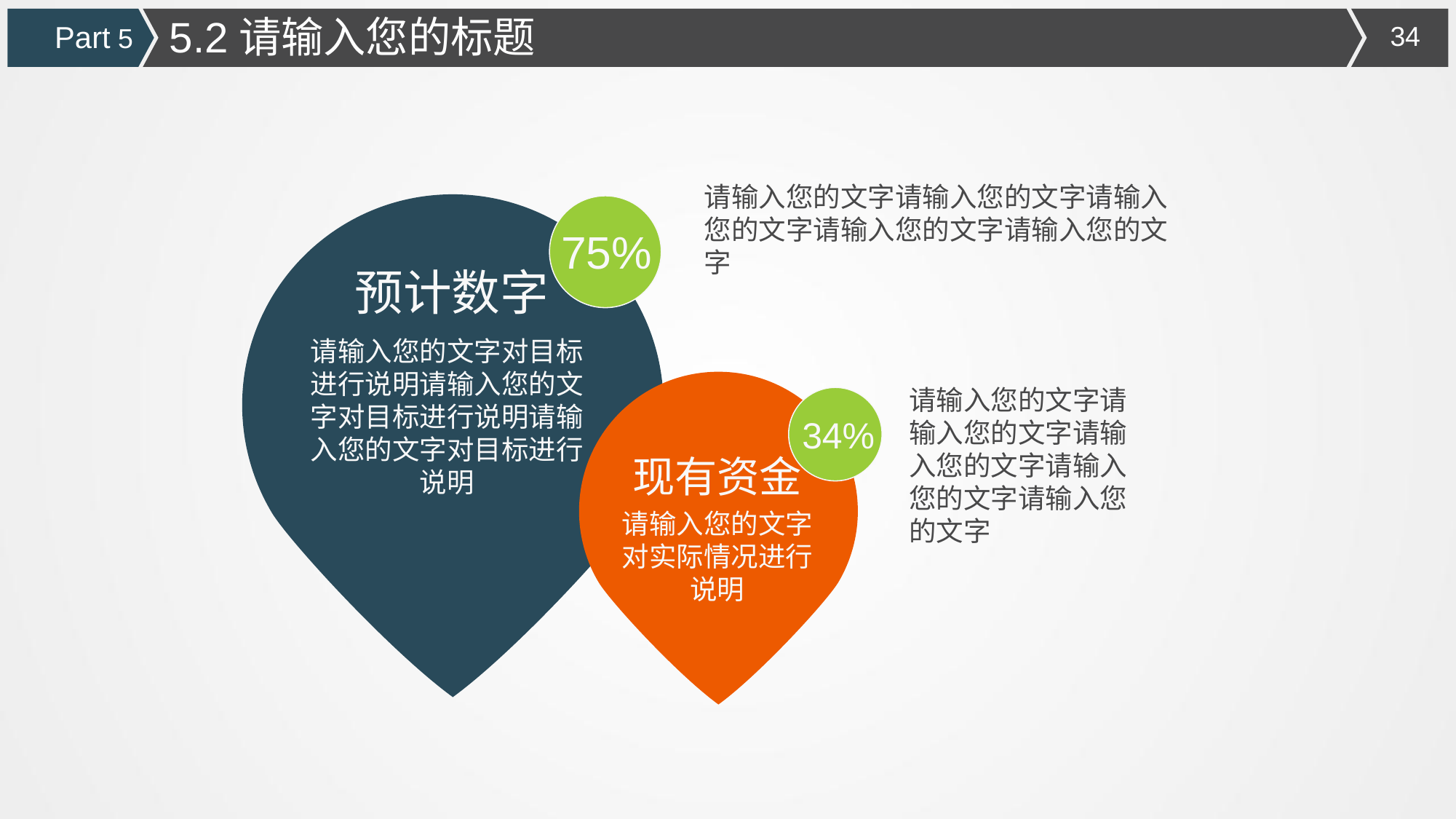

5.2请输入您的标题
Part 5
请输入您的文字请输入您的文字请输入您的文字请输入您的文字请输入您的文字

75%
预计数字
请输入您的文字对目标进行说明请输入您的文字对目标进行说明请输入您的文字对目标进行说明

请输入您的文字请输入您的文字请输入您的文字请输入您的文字请输入您的文字

34%
现有资金
请输入您的文字对实际情况进行说明